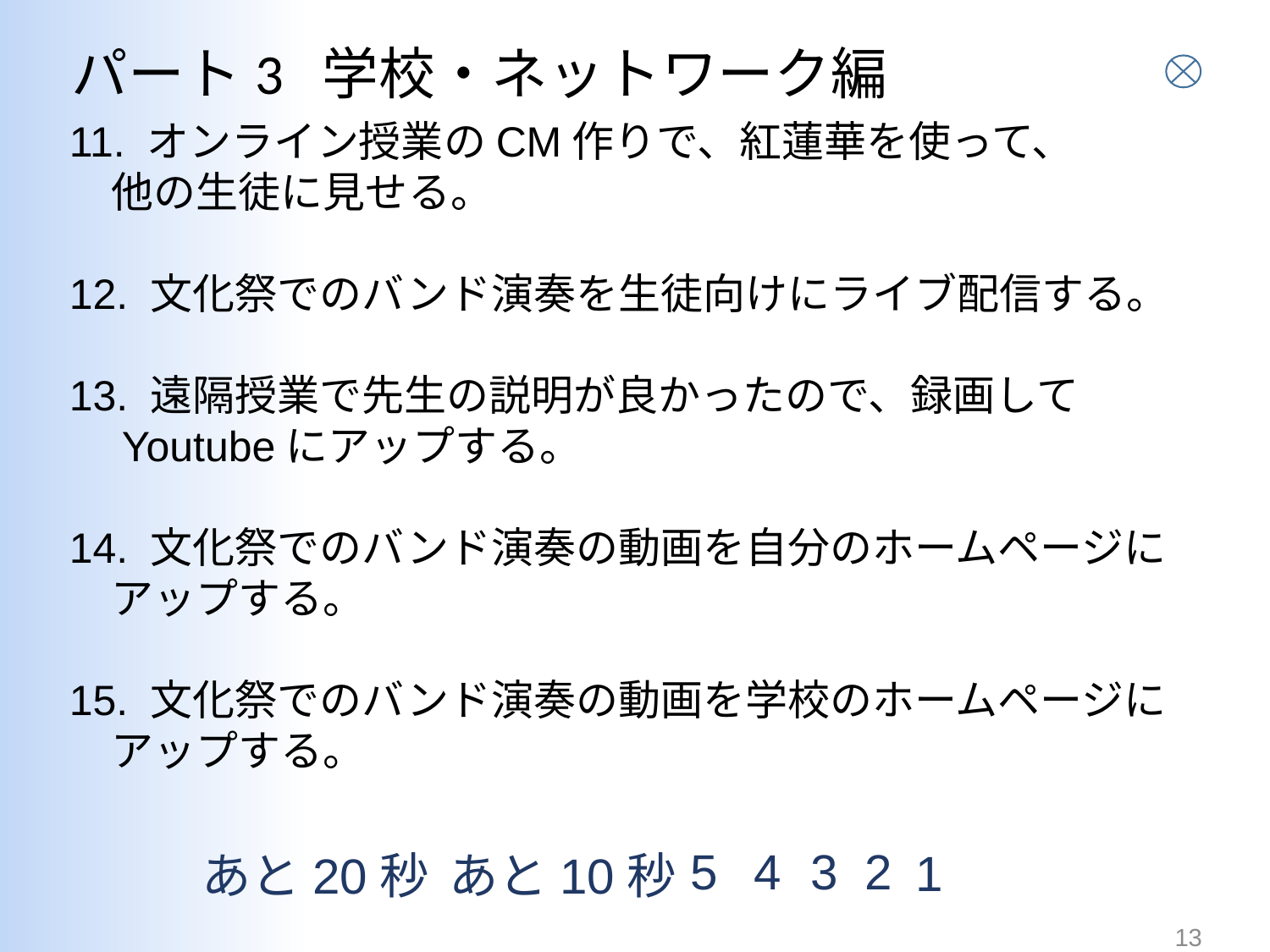

# パート3  学校・ネットワーク編

11. オンライン授業のCM作りで、紅蓮華を使って、
　他の生徒に見せる。

12. 文化祭でのバンド演奏を生徒向けにライブ配信する。

13. 遠隔授業で先生の説明が良かったので、録画して
　Youtubeにアップする。

14. 文化祭でのバンド演奏の動画を自分のホームページに
　アップする。

15. 文化祭でのバンド演奏の動画を学校のホームページに
　アップする。
5
4
2
3
1
あと20秒
あと10秒
13